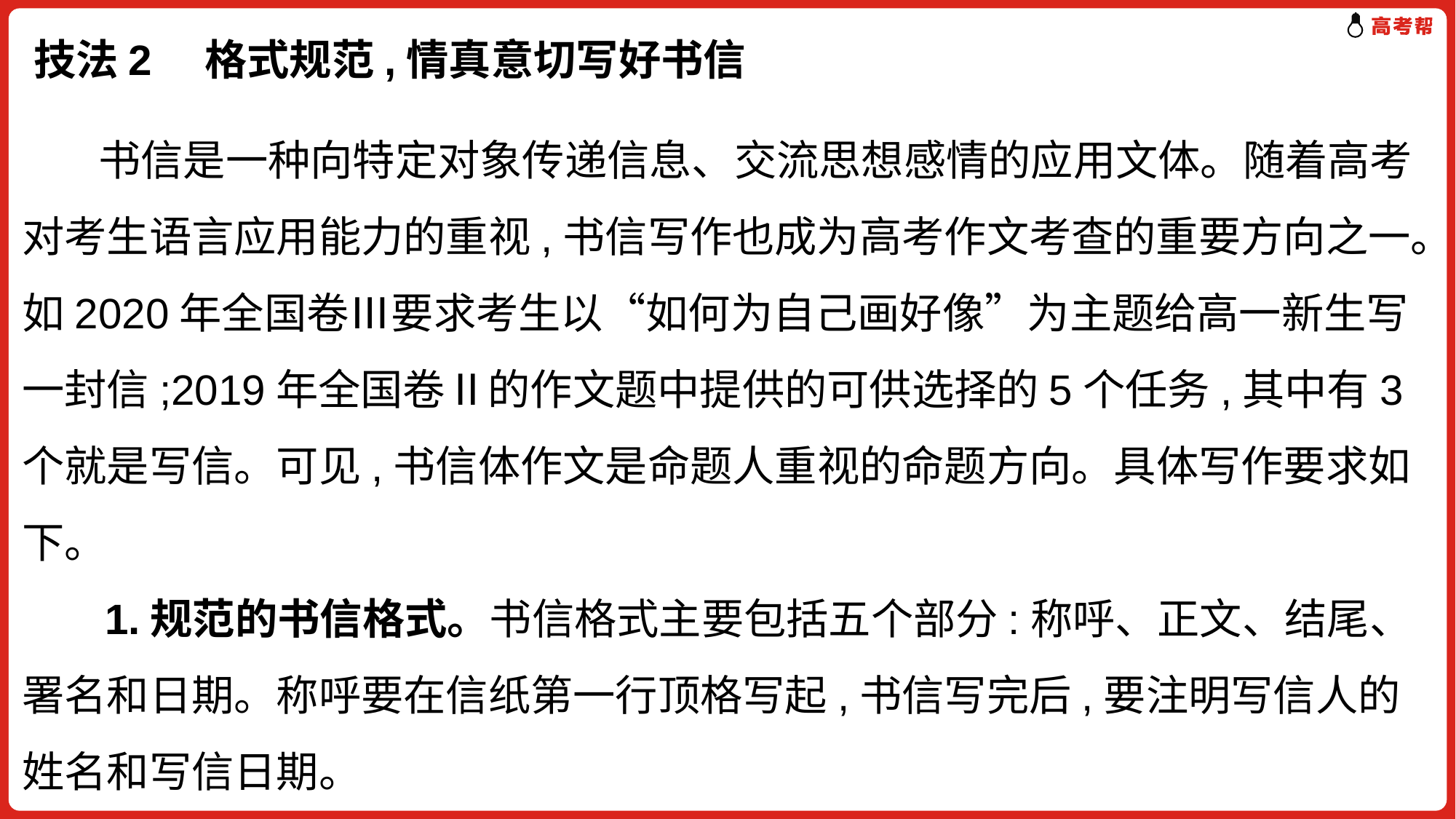

# 技法2　格式规范,情真意切写好书信
       书信是一种向特定对象传递信息、交流思想感情的应用文体。随着高考对考生语言应用能力的重视,书信写作也成为高考作文考查的重要方向之一。如2020年全国卷Ⅲ要求考生以“如何为自己画好像”为主题给高一新生写一封信;2019年全国卷Ⅱ的作文题中提供的可供选择的5个任务,其中有3个就是写信。可见,书信体作文是命题人重视的命题方向。具体写作要求如下。
       1.规范的书信格式。书信格式主要包括五个部分:称呼、正文、结尾、署名和日期。称呼要在信纸第一行顶格写起,书信写完后,要注明写信人的姓名和写信日期。